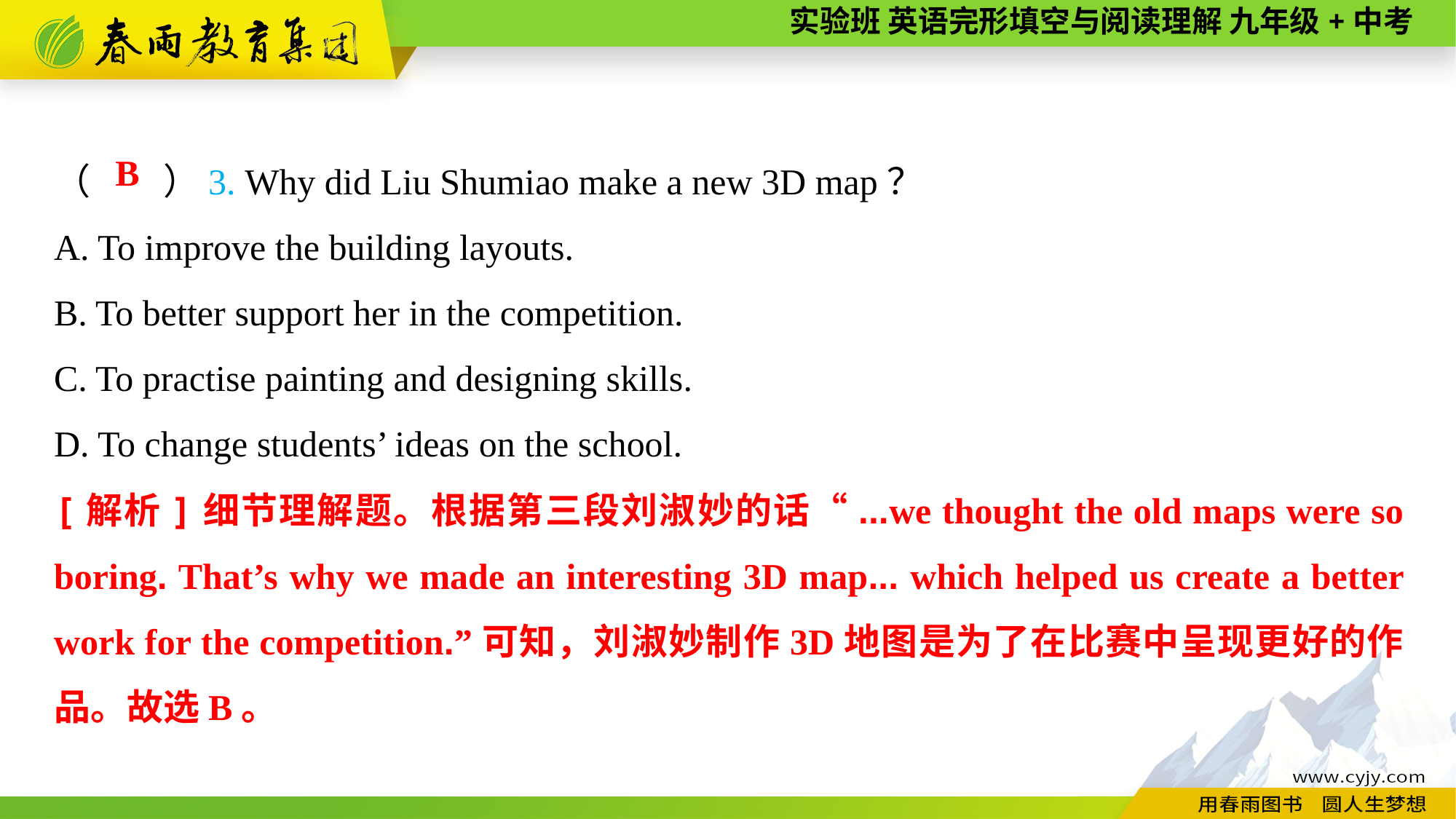

（　　）3. Why did Liu Shumiao make a new 3D map？
A. To improve the building layouts.
B. To better support her in the competition.
C. To practise painting and designing skills.
D. To change students’ ideas on the school.
B
[解析]细节理解题。根据第三段刘淑妙的话“...we thought the old maps were so boring. That’s why we made an interesting 3D map... which helped us create a better work for the competition.”可知，刘淑妙制作3D地图是为了在比赛中呈现更好的作品。故选B。